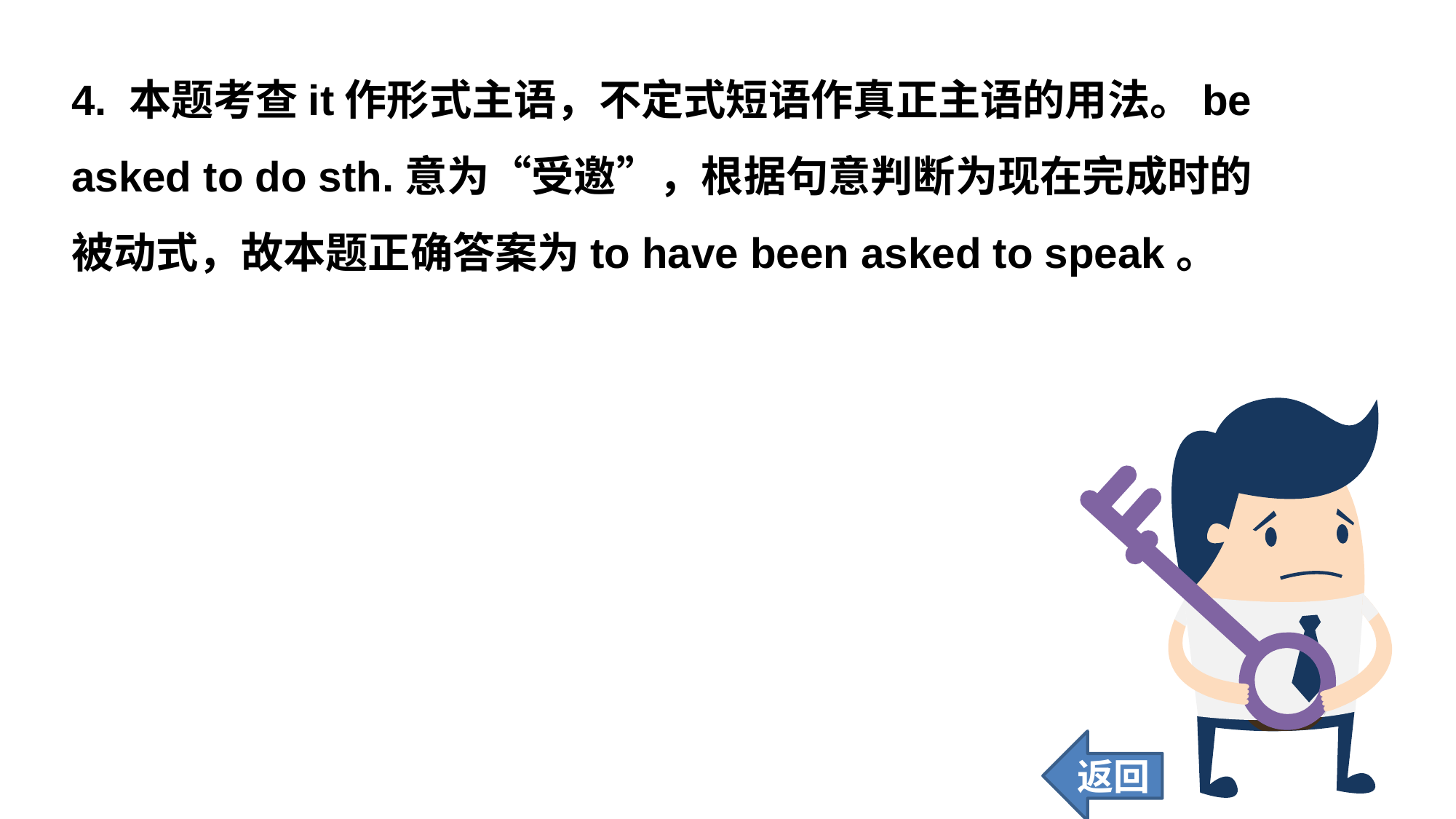

4. 本题考查it作形式主语，不定式短语作真正主语的用法。be asked to do sth.意为“受邀”，根据句意判断为现在完成时的被动式，故本题正确答案为to have been asked to speak。

返回
106